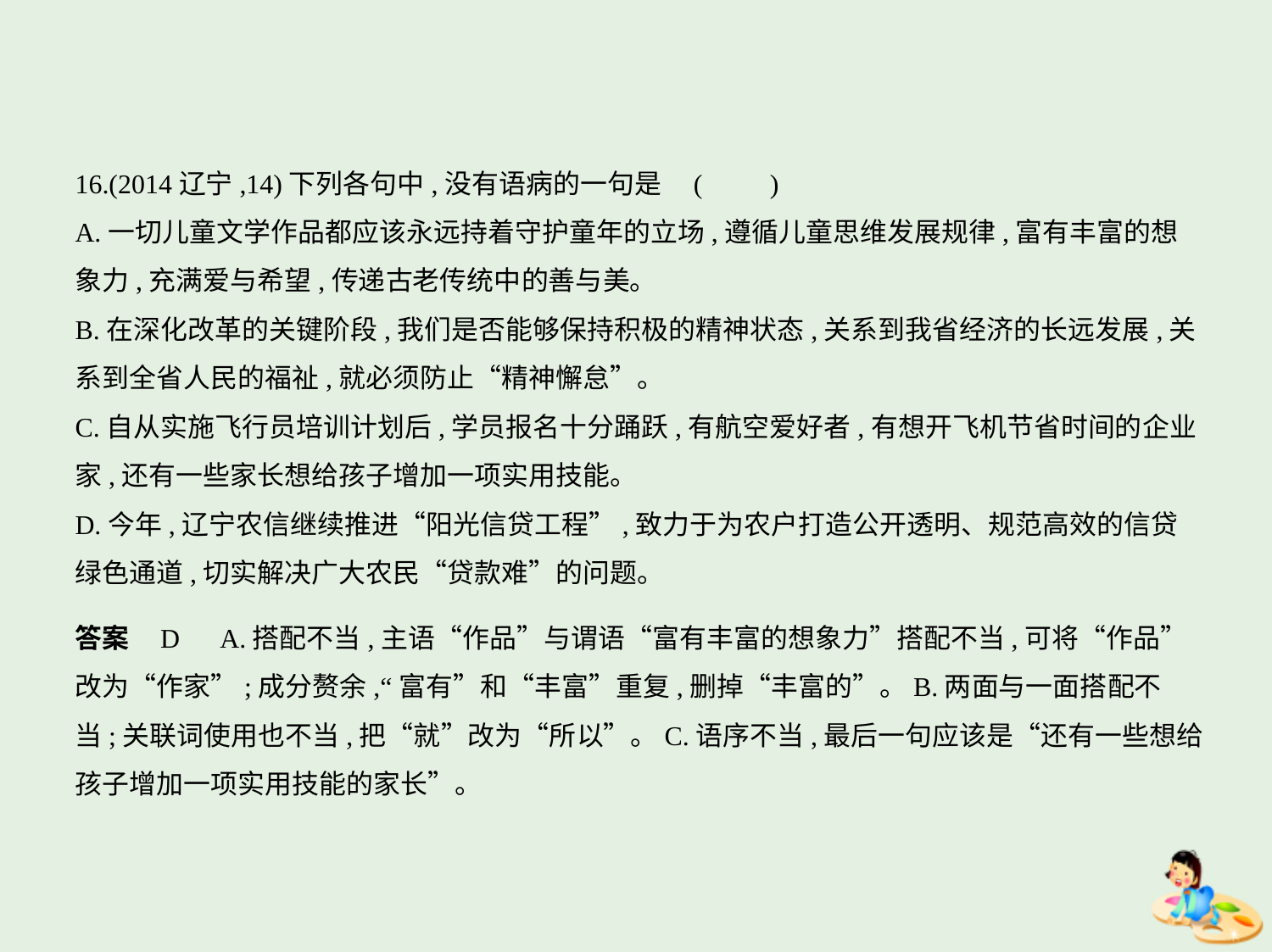

16.(2014辽宁,14)下列各句中,没有语病的一句是 (　　)
A.一切儿童文学作品都应该永远持着守护童年的立场,遵循儿童思维发展规律,富有丰富的想
象力,充满爱与希望,传递古老传统中的善与美。
B.在深化改革的关键阶段,我们是否能够保持积极的精神状态,关系到我省经济的长远发展,关
系到全省人民的福祉,就必须防止“精神懈怠”。
C.自从实施飞行员培训计划后,学员报名十分踊跃,有航空爱好者,有想开飞机节省时间的企业
家,还有一些家长想给孩子增加一项实用技能。
D.今年,辽宁农信继续推进“阳光信贷工程”,致力于为农户打造公开透明、规范高效的信贷
绿色通道,切实解决广大农民“贷款难”的问题。
答案    D　A.搭配不当,主语“作品”与谓语“富有丰富的想象力”搭配不当,可将“作品”
改为“作家”;成分赘余,“富有”和“丰富”重复,删掉“丰富的”。B.两面与一面搭配不
当;关联词使用也不当,把“就”改为“所以”。C.语序不当,最后一句应该是“还有一些想给
孩子增加一项实用技能的家长”。